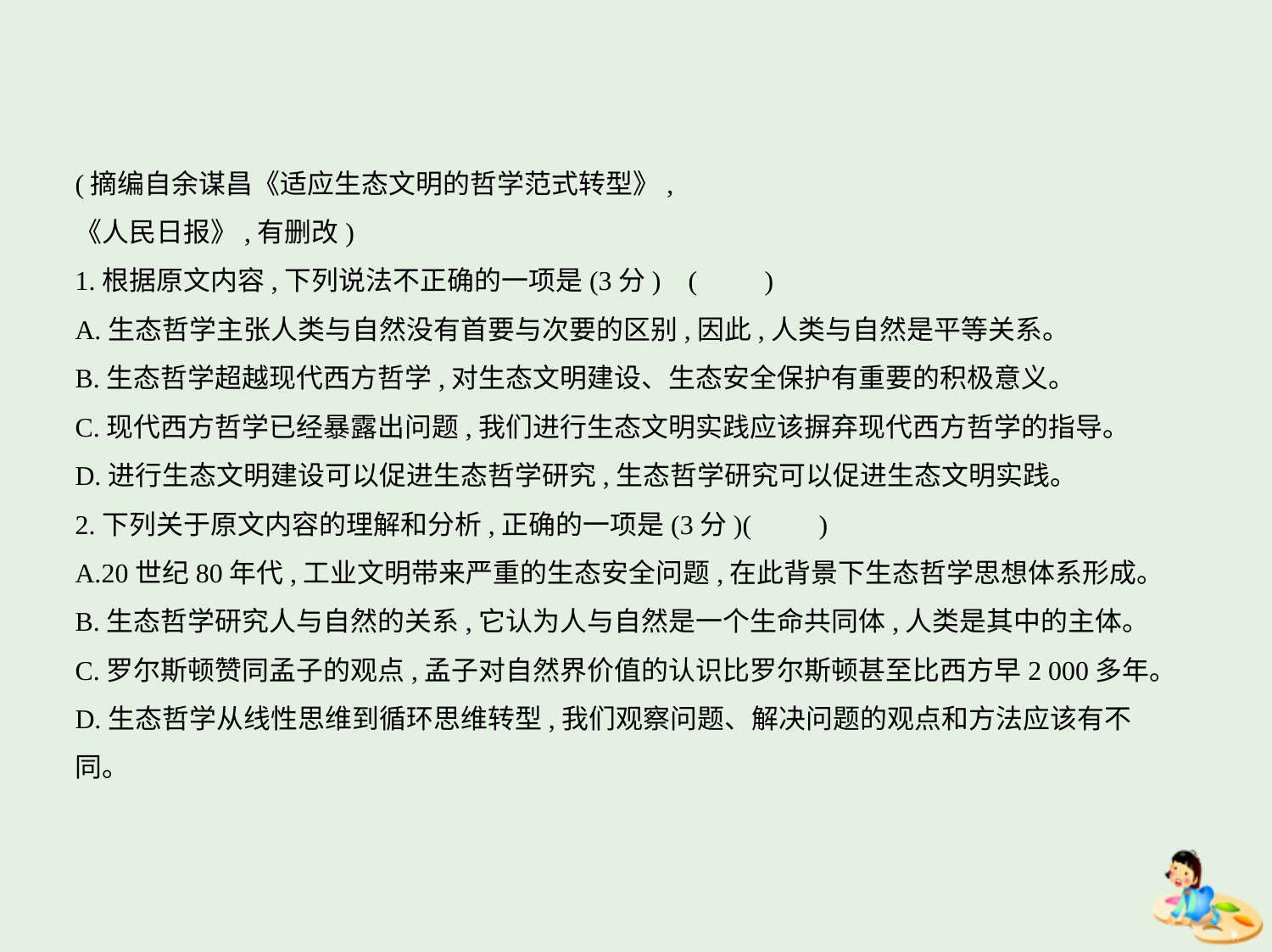

(摘编自余谋昌《适应生态文明的哲学范式转型》,
《人民日报》,有删改)
1.根据原文内容,下列说法不正确的一项是(3分) (　　)
A.生态哲学主张人类与自然没有首要与次要的区别,因此,人类与自然是平等关系。
B.生态哲学超越现代西方哲学,对生态文明建设、生态安全保护有重要的积极意义。
C.现代西方哲学已经暴露出问题,我们进行生态文明实践应该摒弃现代西方哲学的指导。
D.进行生态文明建设可以促进生态哲学研究,生态哲学研究可以促进生态文明实践。
2.下列关于原文内容的理解和分析,正确的一项是(3分)(　　)
A.20世纪80年代,工业文明带来严重的生态安全问题,在此背景下生态哲学思想体系形成。
B.生态哲学研究人与自然的关系,它认为人与自然是一个生命共同体,人类是其中的主体。
C.罗尔斯顿赞同孟子的观点,孟子对自然界价值的认识比罗尔斯顿甚至比西方早2 000多年。
D.生态哲学从线性思维到循环思维转型,我们观察问题、解决问题的观点和方法应该有不
同。